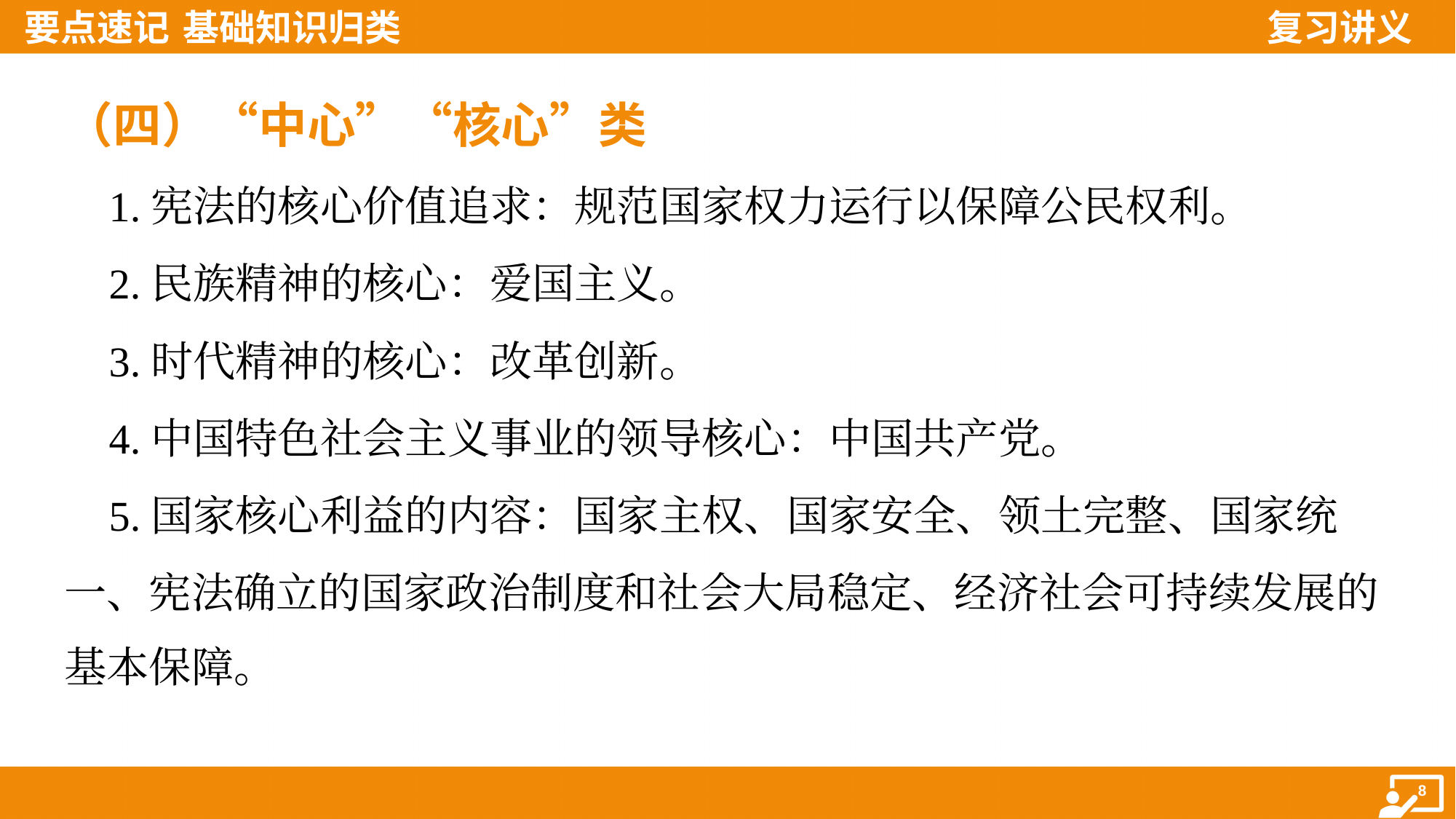

（四）“中心”“核心”类
    1.宪法的核心价值追求：规范国家权力运行以保障公民权利。
    2.民族精神的核心：爱国主义。
    3.时代精神的核心：改革创新。
    4.中国特色社会主义事业的领导核心：中国共产党。
    5.国家核心利益的内容：国家主权、国家安全、领土完整、国家统
一、宪法确立的国家政治制度和社会大局稳定、经济社会可持续发展的
基本保障。